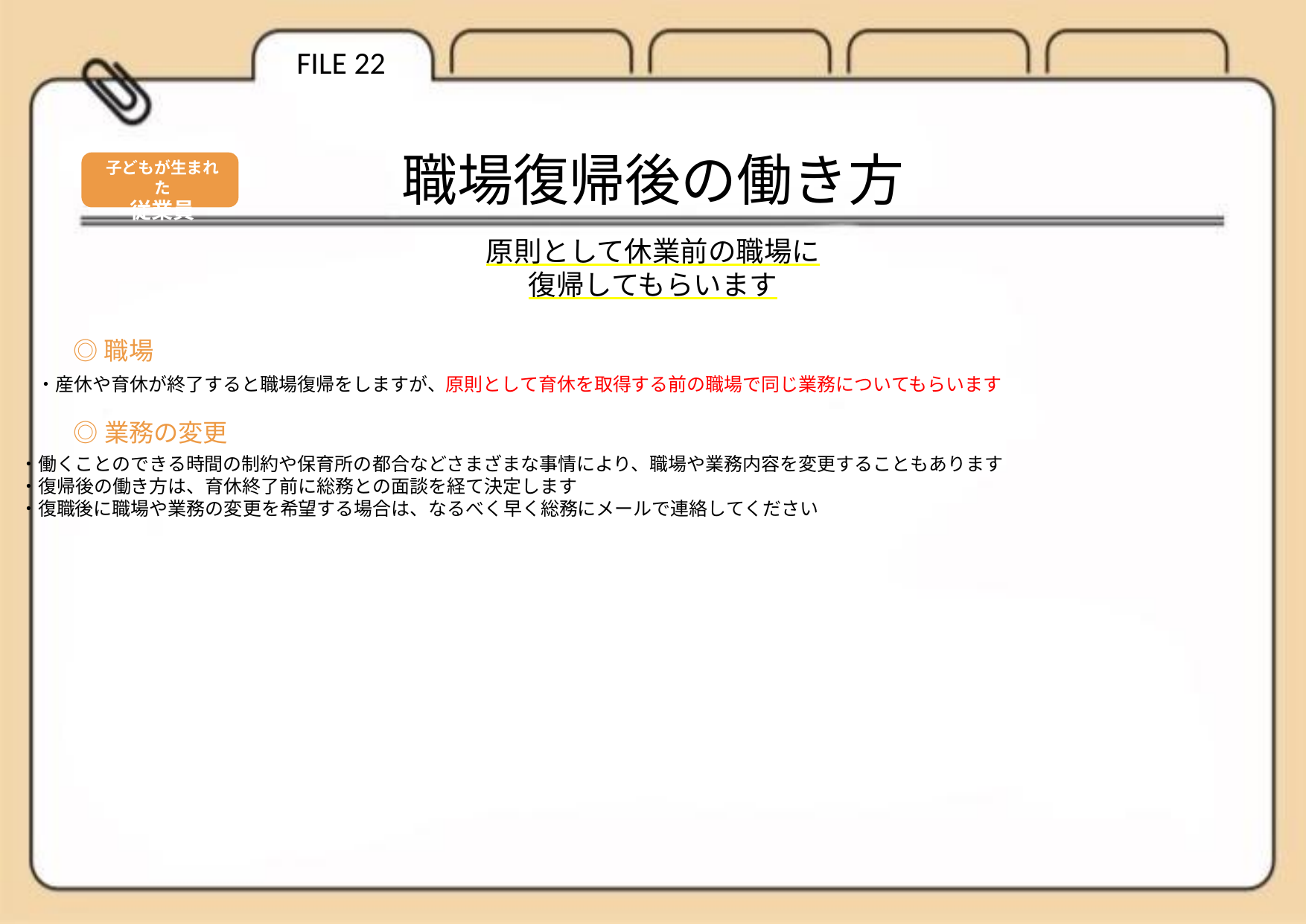

FILE 22
職場復帰後の働き方
子どもが生まれた
従業員

原則として休業前の職場に
復帰してもらいます
◎職場
・産休や育休が終了すると職場復帰をしますが、原則として育休を取得する前の職場で同じ業務についてもらいます
◎業務の変更
・働くことのできる時間の制約や保育所の都合などさまざまな事情により、職場や業務内容を変更することもあります
・復帰後の働き方は、育休終了前に総務との面談を経て決定します
・復職後に職場や業務の変更を希望する場合は、なるべく早く総務にメールで連絡してください